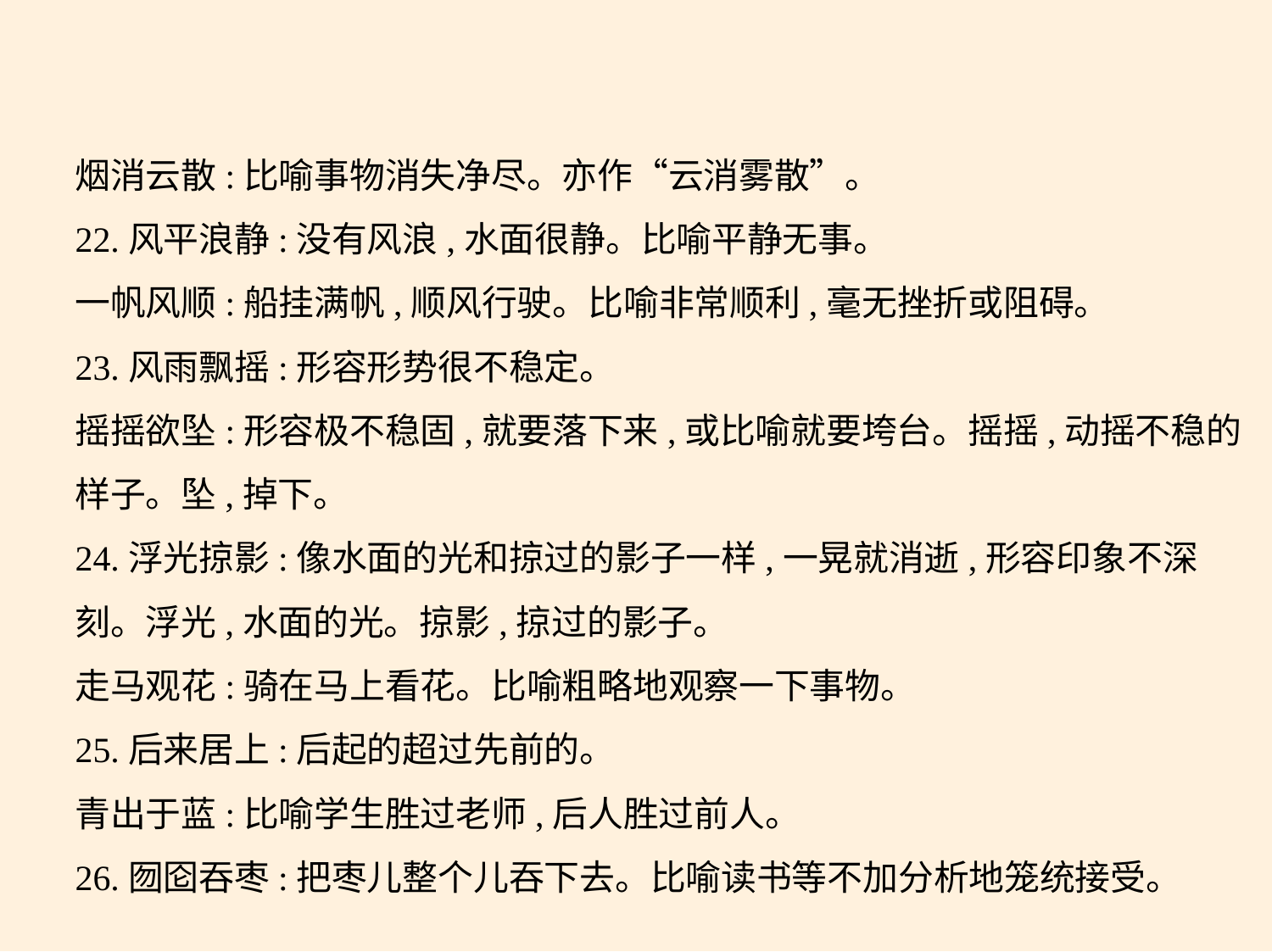

烟消云散:比喻事物消失净尽。亦作“云消雾散”。
22.风平浪静:没有风浪,水面很静。比喻平静无事。
一帆风顺:船挂满帆,顺风行驶。比喻非常顺利,毫无挫折或阻碍。
23.风雨飘摇:形容形势很不稳定。
摇摇欲坠:形容极不稳固,就要落下来,或比喻就要垮台。摇摇,动摇不稳的
样子。坠,掉下。
24.浮光掠影:像水面的光和掠过的影子一样,一晃就消逝,形容印象不深
刻。浮光,水面的光。掠影,掠过的影子。
走马观花:骑在马上看花。比喻粗略地观察一下事物。
25.后来居上:后起的超过先前的。
青出于蓝:比喻学生胜过老师,后人胜过前人。
26.囫囵吞枣:把枣儿整个儿吞下去。比喻读书等不加分析地笼统接受。